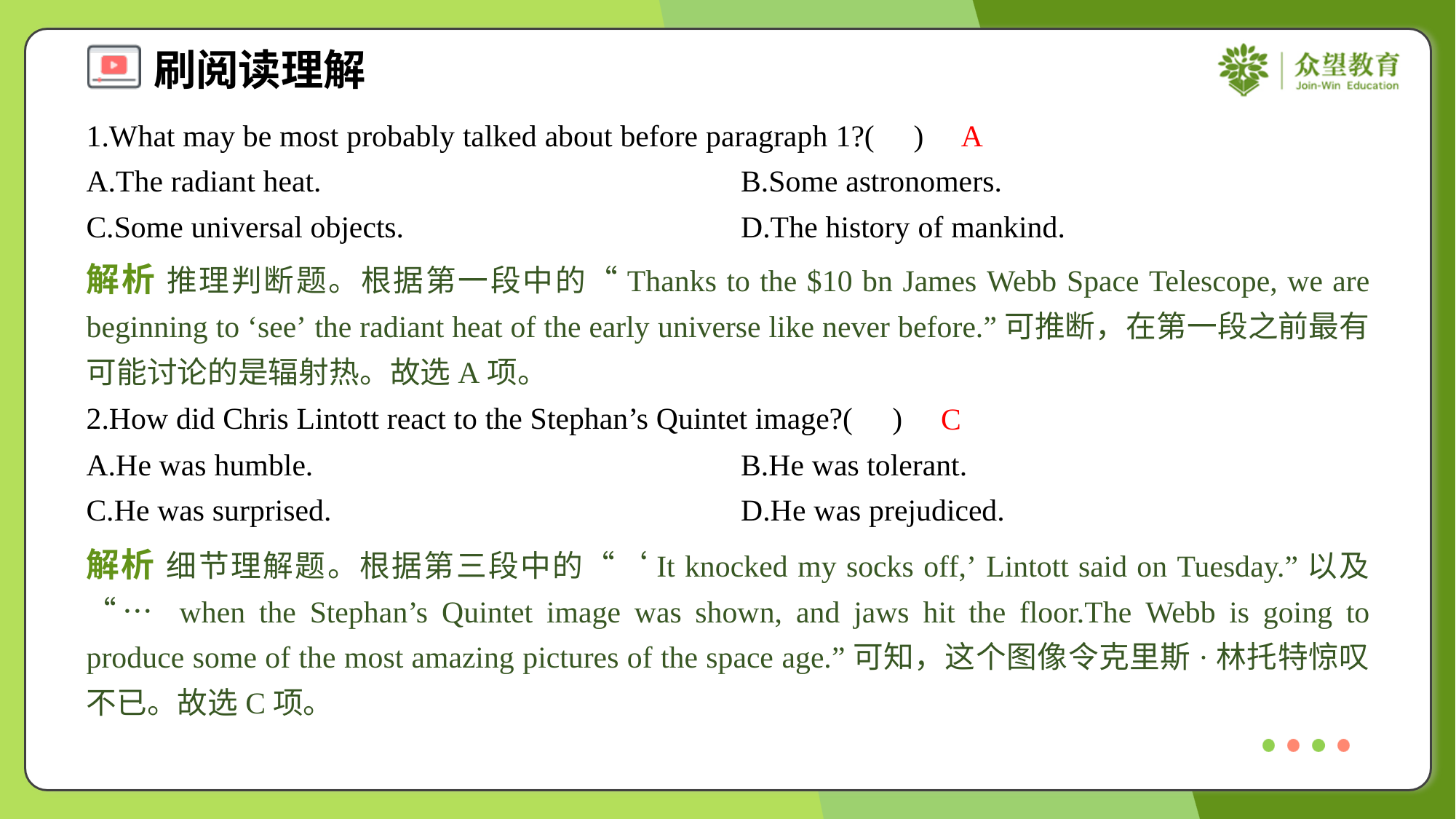

1.What may be most probably talked about before paragraph 1?(     )
A
A.The radiant heat.	B.Some astronomers.
C.Some universal objects.	D.The history of mankind.
解析 推理判断题。根据第一段中的“Thanks to the $10 bn James Webb Space Telescope, we are beginning to ‘see’ the radiant heat of the early universe like never before.”可推断，在第一段之前最有可能讨论的是辐射热。故选A项。
2.How did Chris Lintott react to the Stephan’s Quintet image?(     )
C
A.He was humble.	B.He was tolerant.
C.He was surprised.	D.He was prejudiced.
解析 细节理解题。根据第三段中的“‘It knocked my socks off,’ Lintott said on Tuesday.”以及“… when the Stephan’s Quintet image was shown, and jaws hit the floor.The Webb is going to produce some of the most amazing pictures of the space age.”可知，这个图像令克里斯·林托特惊叹不已。故选C项。